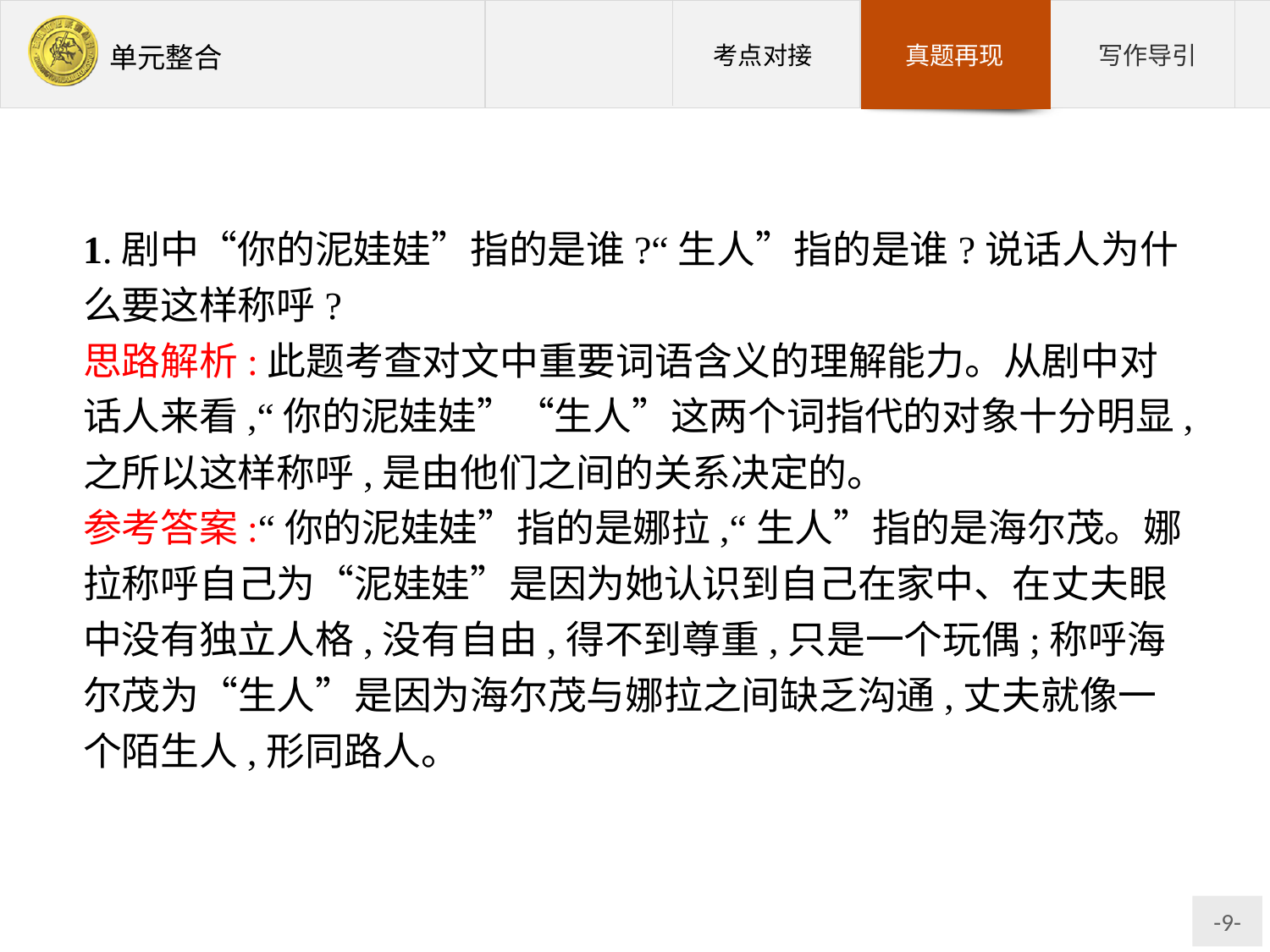

1.剧中“你的泥娃娃”指的是谁?“生人”指的是谁?说话人为什么要这样称呼?
思路解析:此题考查对文中重要词语含义的理解能力。从剧中对话人来看,“你的泥娃娃”“生人”这两个词指代的对象十分明显,之所以这样称呼,是由他们之间的关系决定的。
参考答案:“你的泥娃娃”指的是娜拉,“生人”指的是海尔茂。娜拉称呼自己为“泥娃娃”是因为她认识到自己在家中、在丈夫眼中没有独立人格,没有自由,得不到尊重,只是一个玩偶;称呼海尔茂为“生人”是因为海尔茂与娜拉之间缺乏沟通,丈夫就像一个陌生人,形同路人。